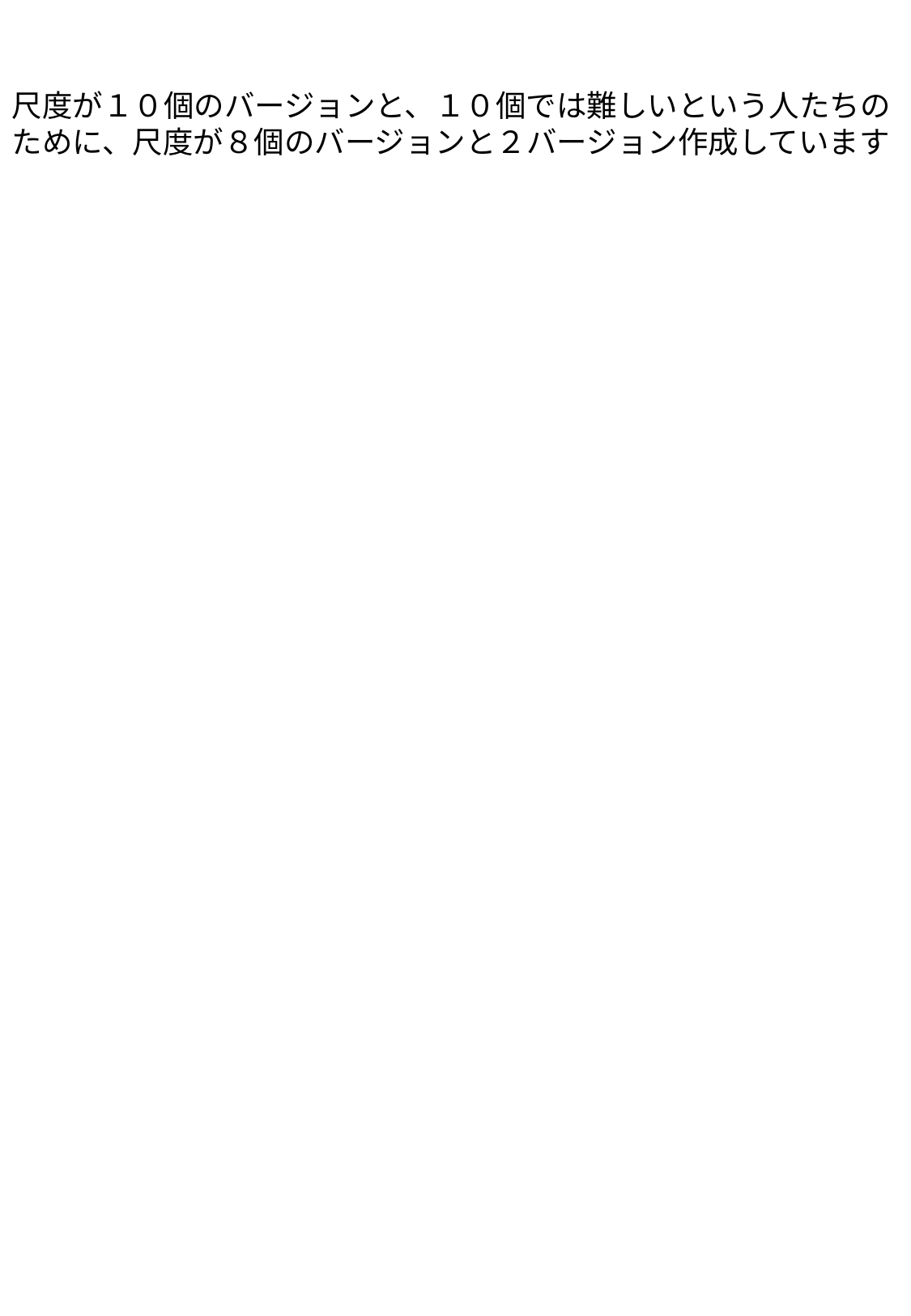

尺度が１０個のバージョンと、１０個では難しいという人たちのために、尺度が８個のバージョンと２バージョン作成しています